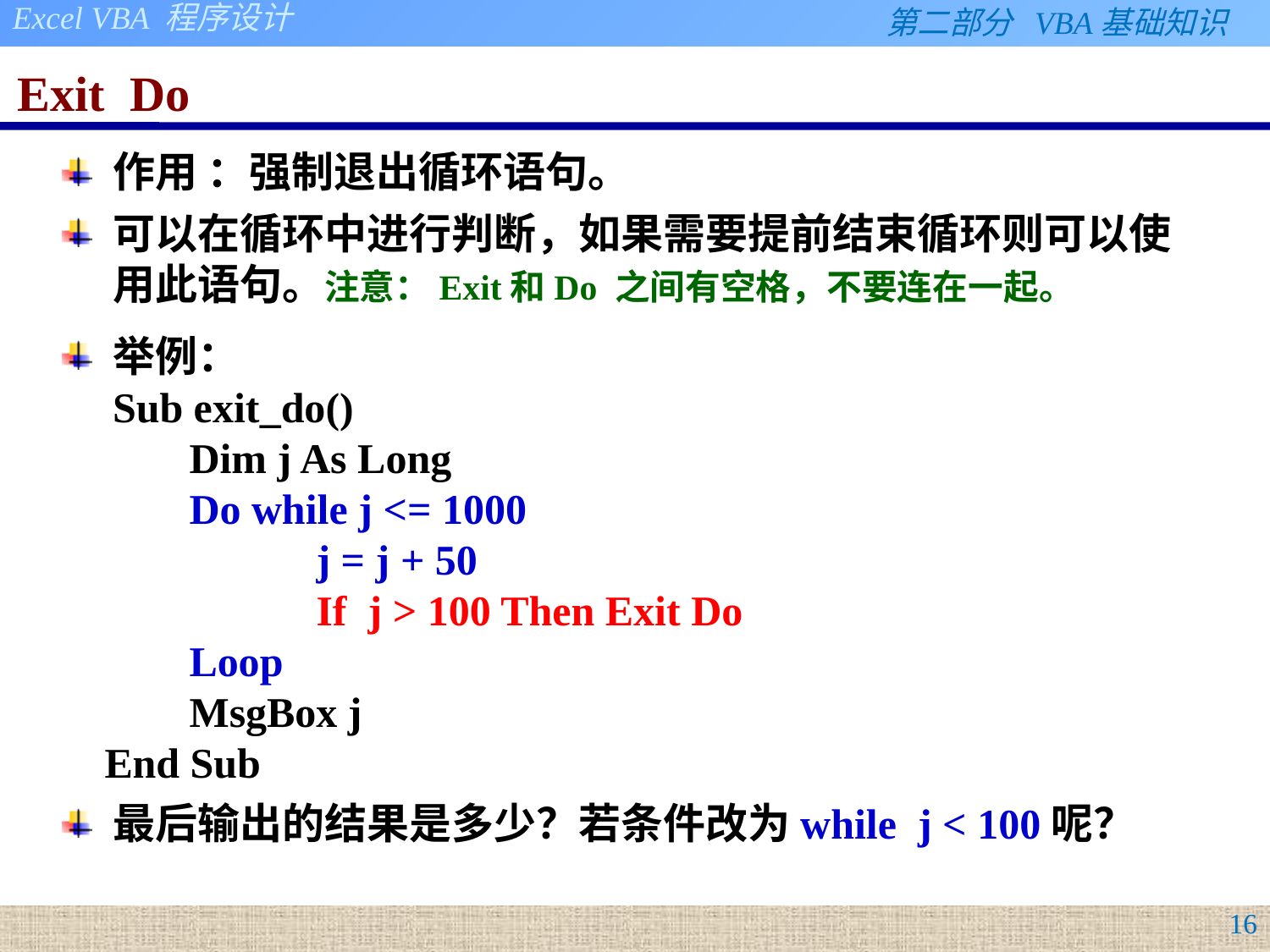

# Exit  Do
作用 ：强制退出循环语句。
可以在循环中进行判断，如果需要提前结束循环则可以使用此语句。注意：Exit和Do 之间有空格，不要连在一起。
举例：
Sub exit_do()
    	Dim j As Long
    	Do while j <= 1000
        		j = j + 50
        		If  j > 100 Then Exit Do
    	Loop
    	MsgBox j
    End Sub
最后输出的结果是多少？若条件改为while  j < 100呢？